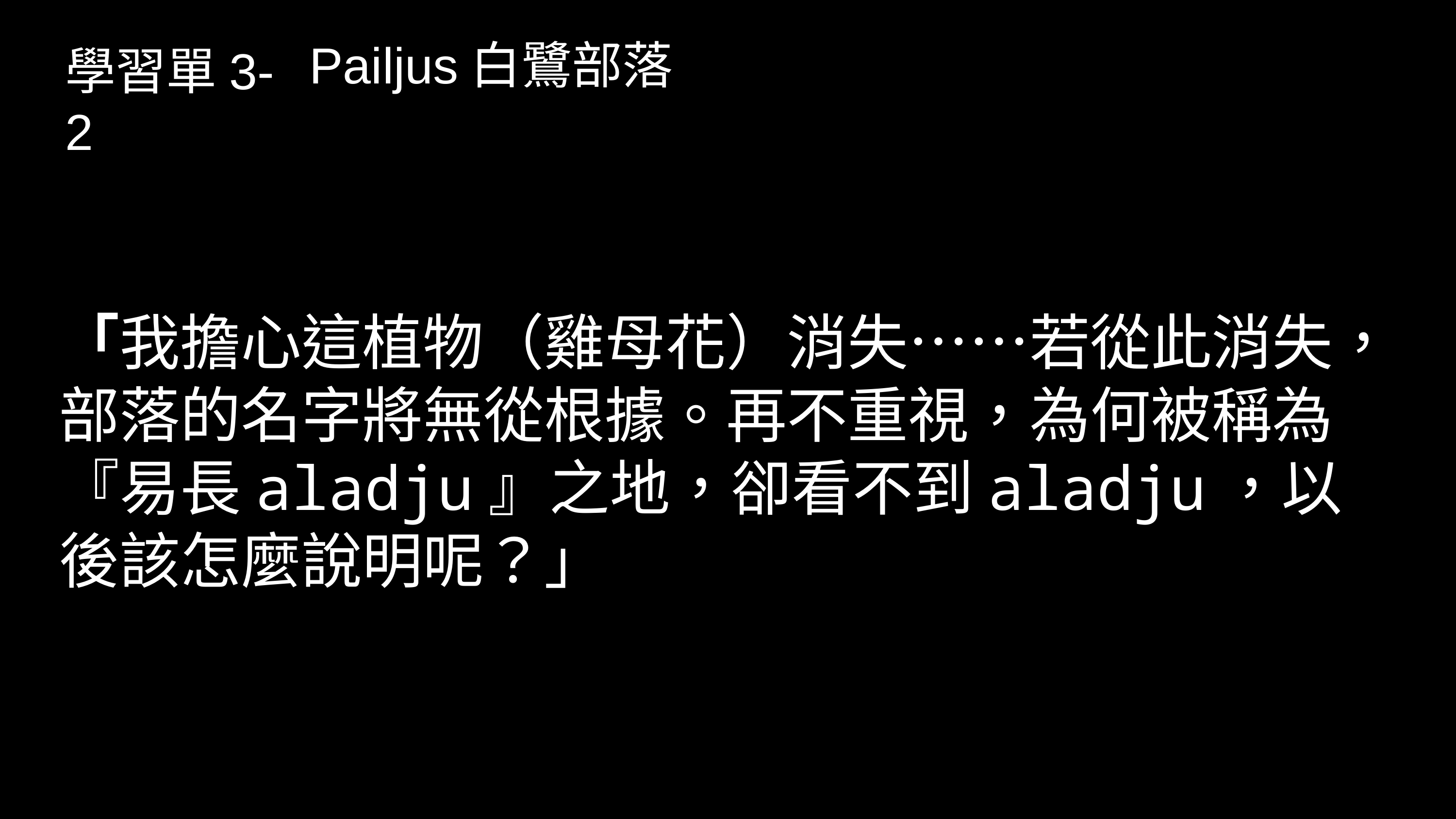

Pailjus白鷺部落
學習單3-2
「我擔心這植物（雞母花）消失……若從此消失，部落的名字將無從根據。再不重視，為何被稱為『易長aladju』之地，卻看不到aladju，以後該怎麼說明呢？」